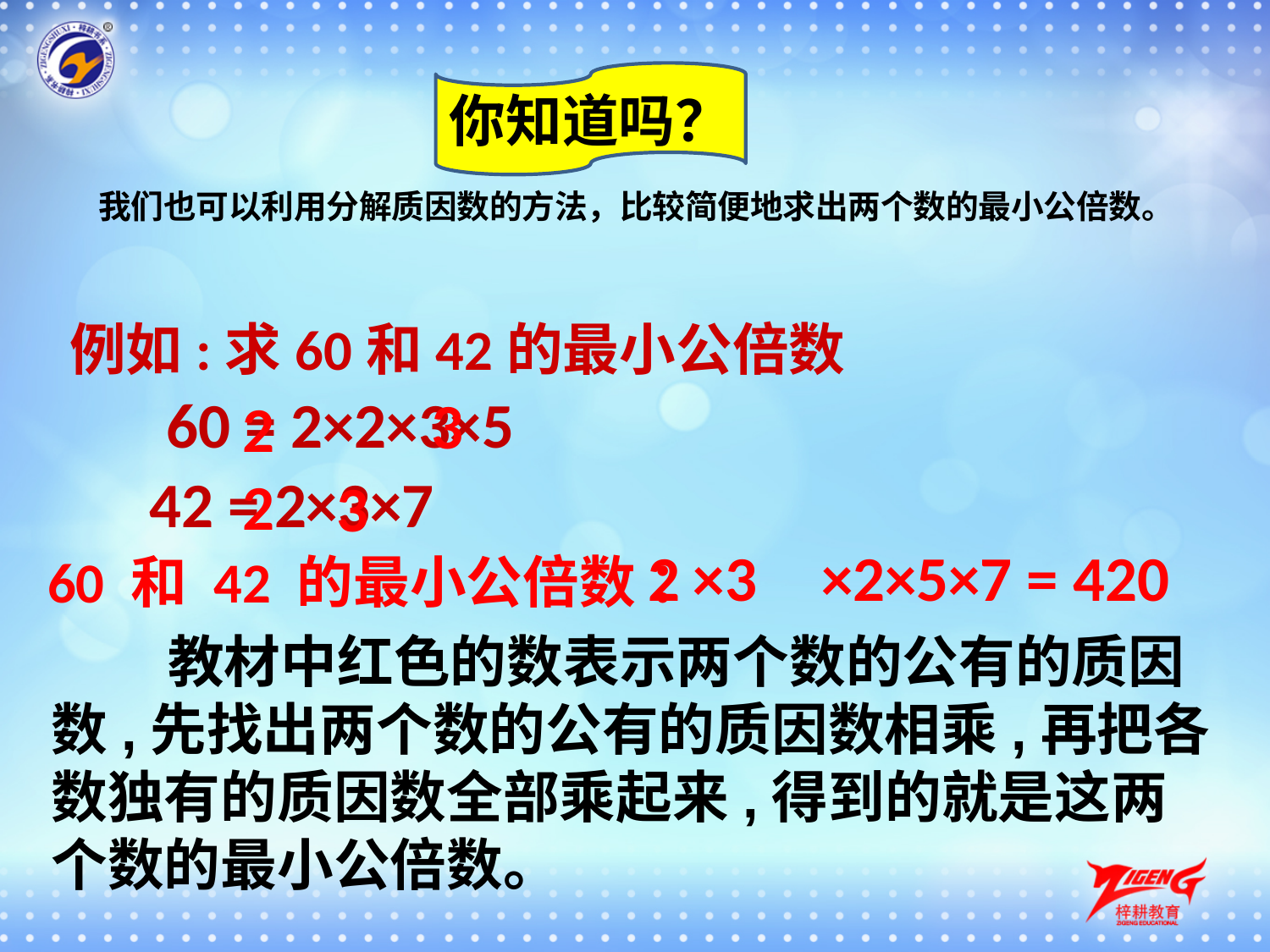

你知道吗？
    我们也可以利用分解质因数的方法，比较简便地求出两个数的最小公倍数。
例如:求60和42的最小公倍数
 60 = 2×2×3×5
3
2
42 = 2×3×7
2
3
2
×3
×2×5×7 = 420
60 和 42 的最小公倍数 ：
        教材中红色的数表示两个数的公有的质因数,先找出两个数的公有的质因数相乘,再把各数独有的质因数全部乘起来,得到的就是这两个数的最小公倍数。